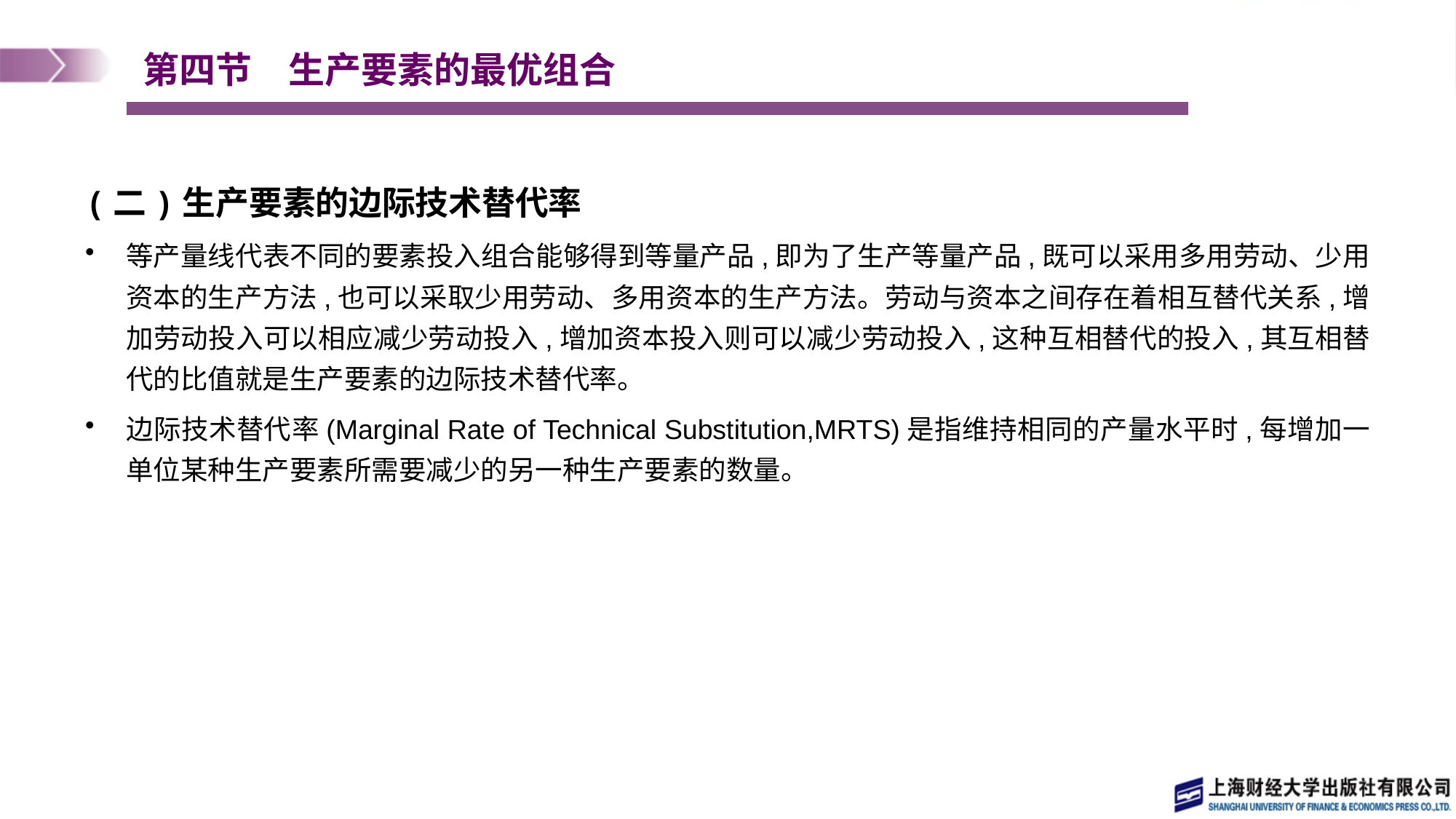

# 第四节　生产要素的最优组合
(二)生产要素的边际技术替代率
等产量线代表不同的要素投入组合能够得到等量产品,即为了生产等量产品,既可以采用多用劳动、少用资本的生产方法,也可以采取少用劳动、多用资本的生产方法。劳动与资本之间存在着相互替代关系,增加劳动投入可以相应减少劳动投入,增加资本投入则可以减少劳动投入,这种互相替代的投入,其互相替代的比值就是生产要素的边际技术替代率。
边际技术替代率(Marginal Rate of Technical Substitution,MRTS)是指维持相同的产量水平时,每增加一单位某种生产要素所需要减少的另一种生产要素的数量。